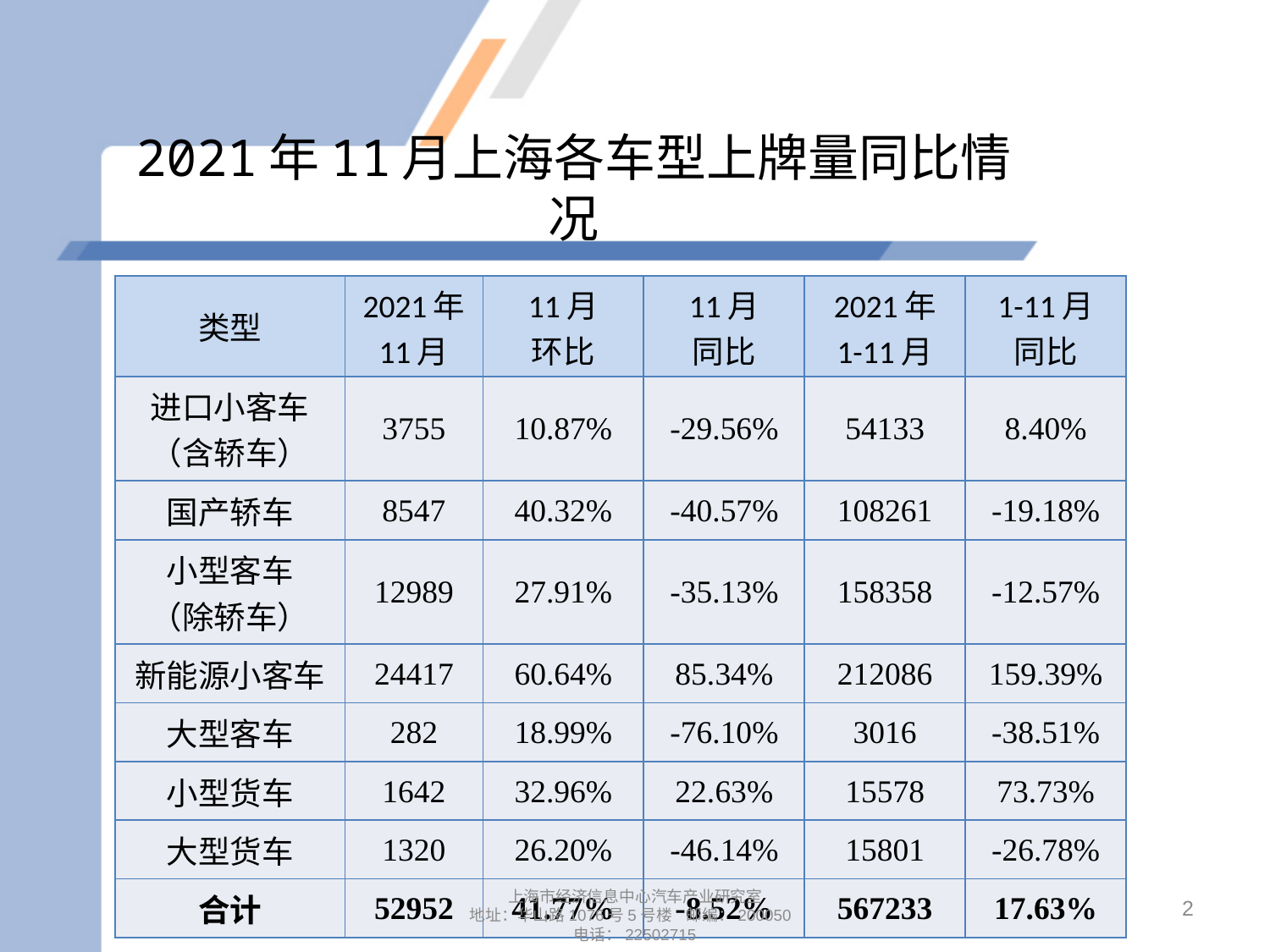

# 2021年11月上海各车型上牌量同比情况

| 类型 | 2021年 11月 | 11月 环比 | 11月 同比 | 2021年 1-11月 | 1-11月 同比 |
| --- | --- | --- | --- | --- | --- |
| 进口小客车 （含轿车） | 3755 | 10.87% | -29.56% | 54133 | 8.40% |
| 国产轿车 | 8547 | 40.32% | -40.57% | 108261 | -19.18% |
| 小型客车 （除轿车） | 12989 | 27.91% | -35.13% | 158358 | -12.57% |
| 新能源小客车 | 24417 | 60.64% | 85.34% | 212086 | 159.39% |
| 大型客车 | 282 | 18.99% | -76.10% | 3016 | -38.51% |
| 小型货车 | 1642 | 32.96% | 22.63% | 15578 | 73.73% |
| 大型货车 | 1320 | 26.20% | -46.14% | 15801 | -26.78% |
| 合计 | 52952 | 41.77% | -8.52% | 567233 | 17.63% |

2
上海市经济信息中心汽车产业研究室
地址：华山路1076号5号楼    邮编：200050
电话：22502715